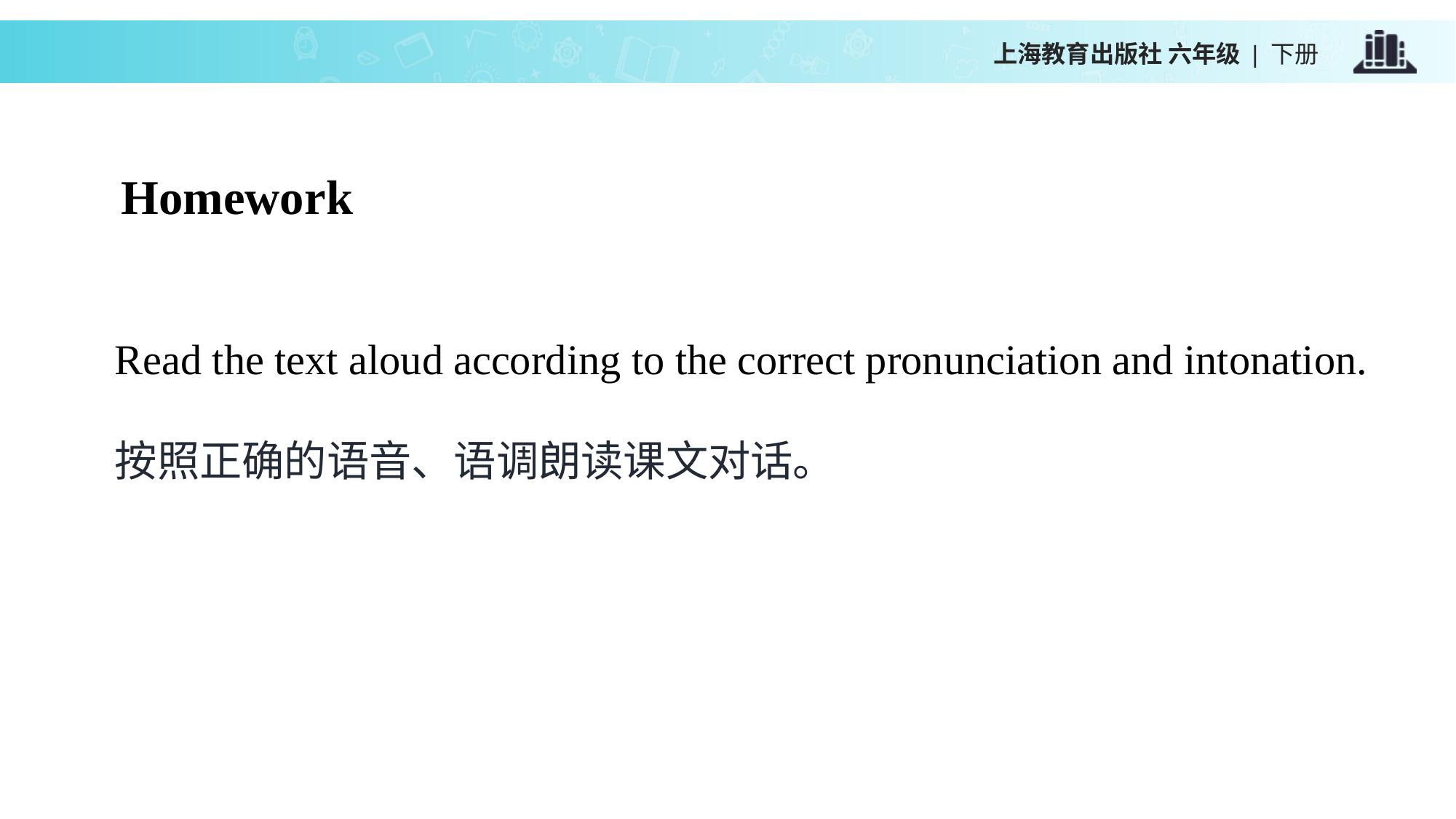

上海教育出版社 六年级 | 下册
Homework
Read the text aloud according to the correct pronunciation and intonation.

按照正确的语音、语调朗读课文对话。